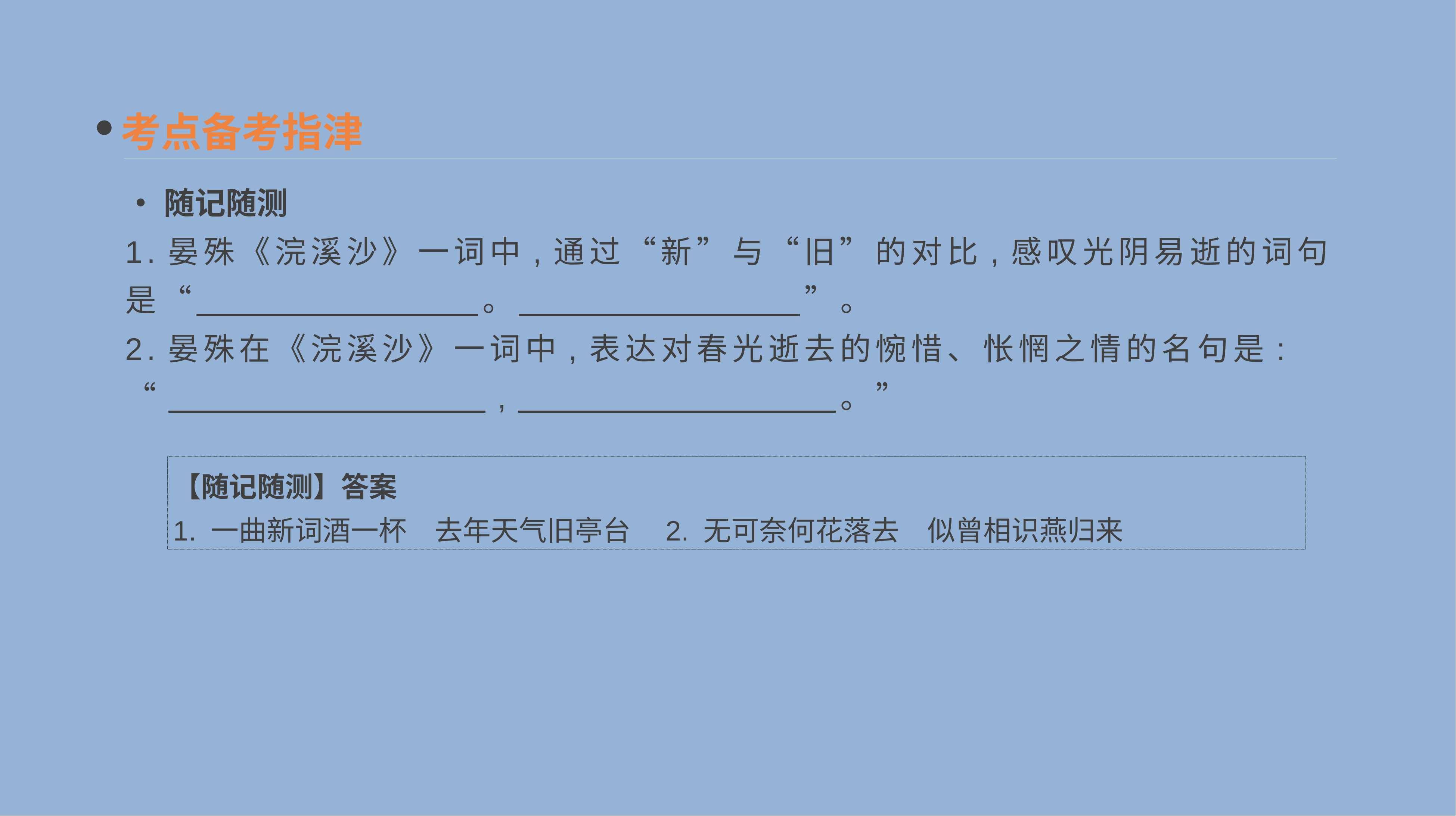

考点备考指津

•随记随测
1.晏殊《浣溪沙》一词中,通过“新”与“旧”的对比,感叹光阴易逝的词句是“　　　　　　　　。　　　　　　　　”。
2.晏殊在《浣溪沙》一词中,表达对春光逝去的惋惜、怅惘之情的名句是:
“　　　　　　　　　,　　　　　　　　　。”
【随记随测】答案
1. 一曲新词酒一杯　去年天气旧亭台　2. 无可奈何花落去　似曾相识燕归来